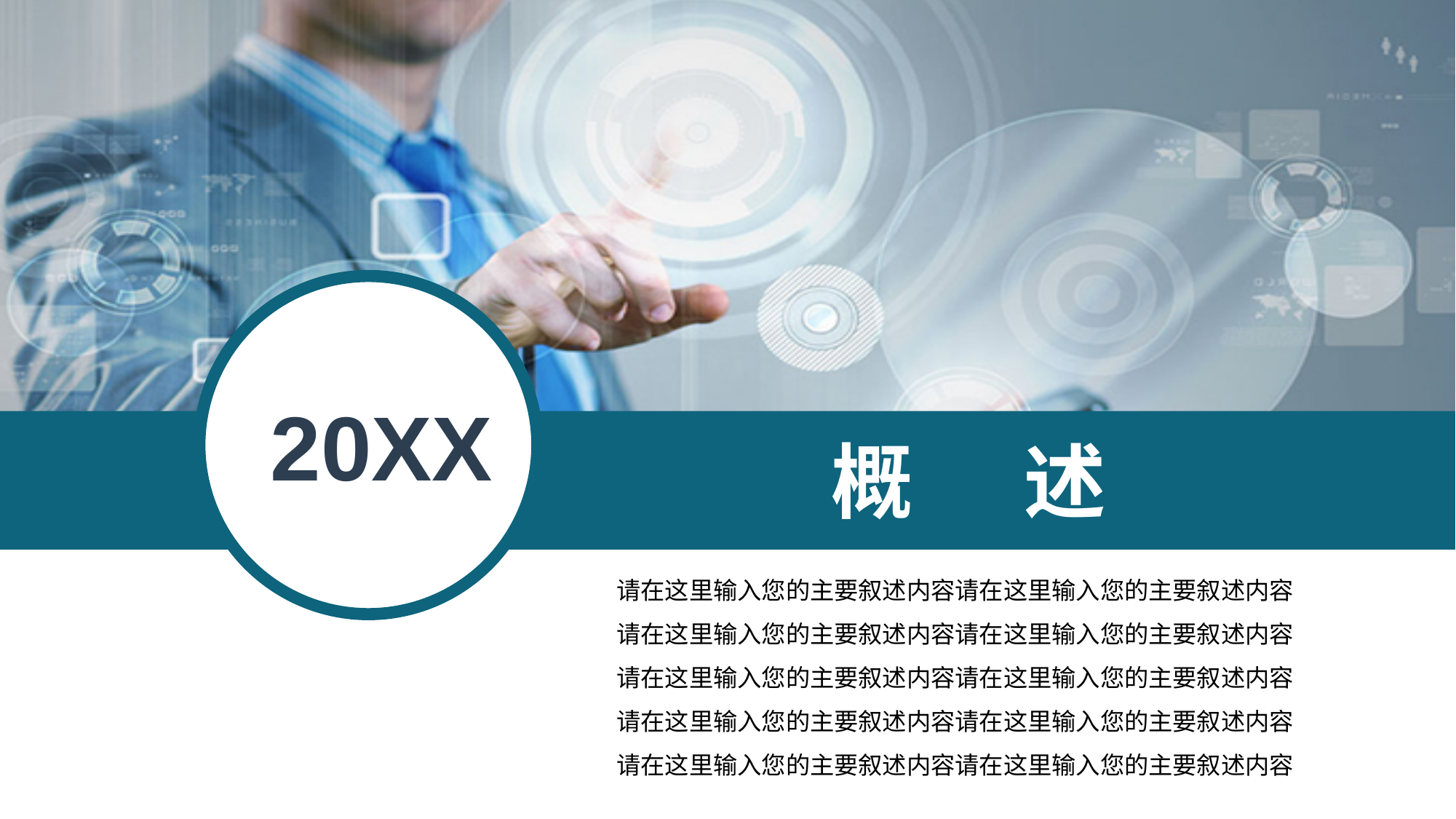

20XX
概      述
请在这里输入您的主要叙述内容请在这里输入您的主要叙述内容
请在这里输入您的主要叙述内容请在这里输入您的主要叙述内容
请在这里输入您的主要叙述内容请在这里输入您的主要叙述内容
请在这里输入您的主要叙述内容请在这里输入您的主要叙述内容
请在这里输入您的主要叙述内容请在这里输入您的主要叙述内容